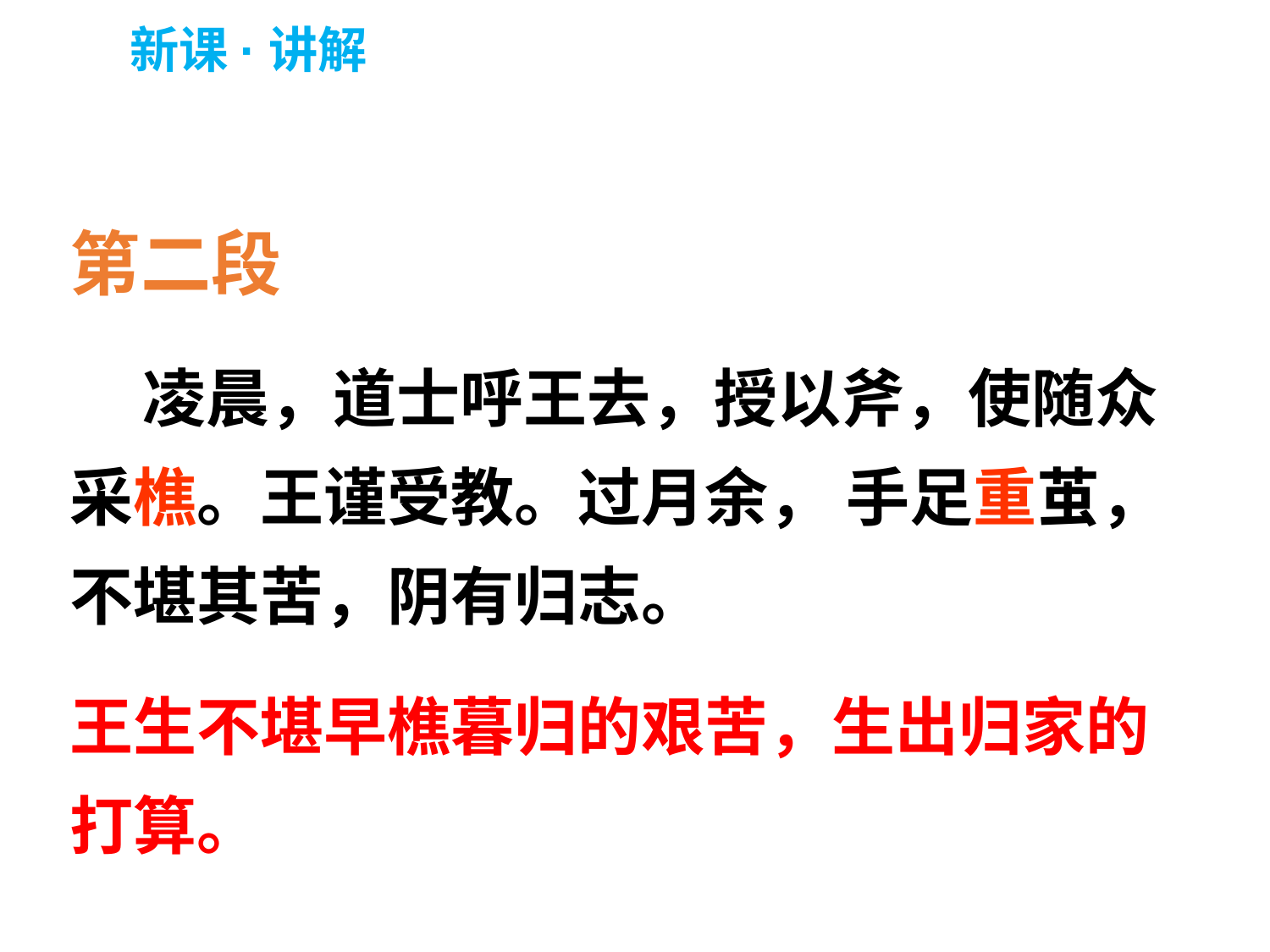

新课·讲解
第二段
    凌晨，道士呼王去，授以斧，使随众采樵。王谨受教。过月余， 手足重茧，不堪其苦，阴有归志。
王生不堪早樵暮归的艰苦，生出归家的打算。